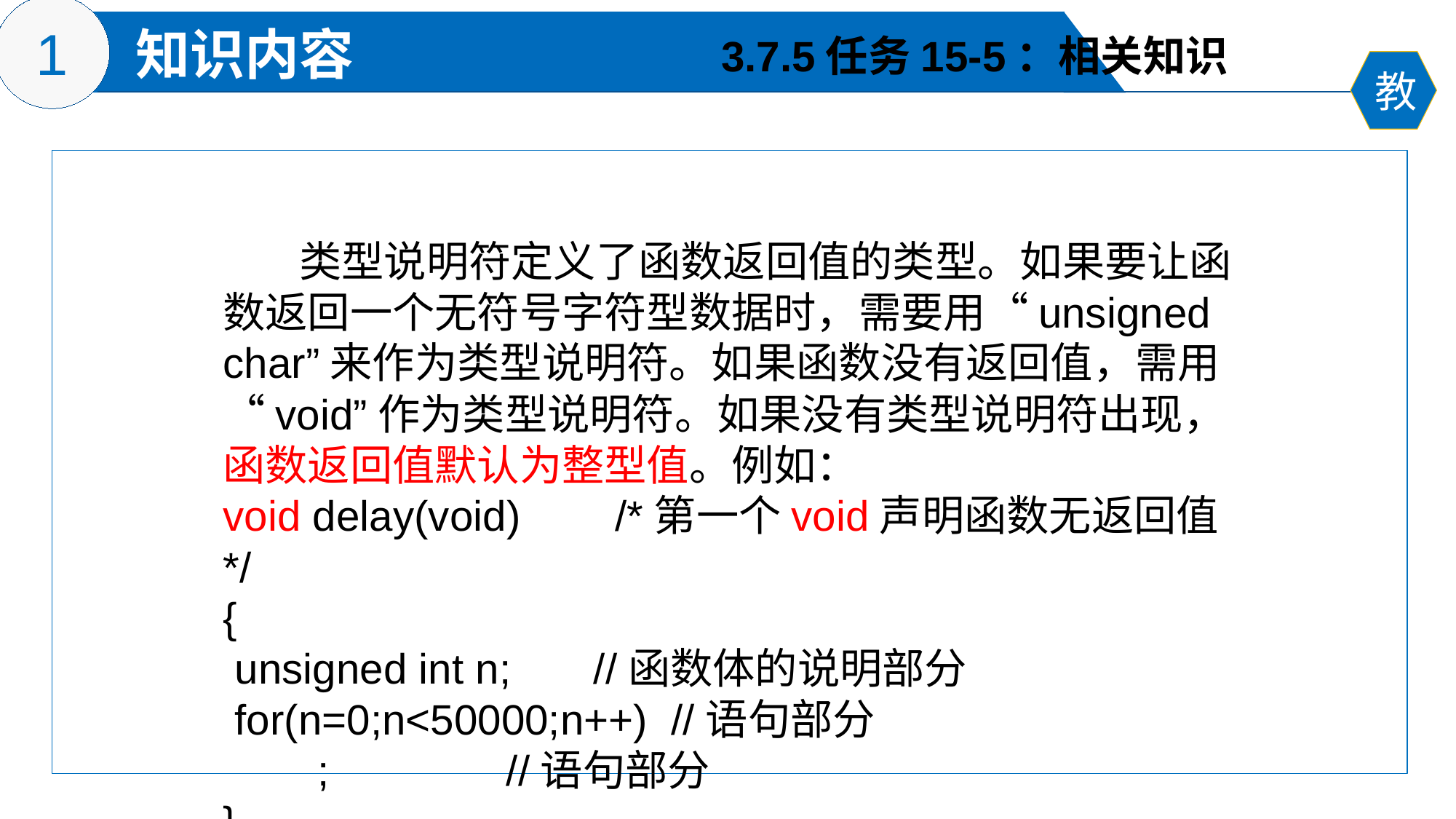

3.7.5任务15-5：相关知识
       类型说明符定义了函数返回值的类型。如果要让函数返回一个无符号字符型数据时，需要用“unsigned char”来作为类型说明符。如果函数没有返回值，需用“void”作为类型说明符。如果没有类型说明符出现，函数返回值默认为整型值。例如：
void delay(void)        /*第一个void声明函数无返回值*/
{
 unsigned int n;       //函数体的说明部分
 for(n=0;n<50000;n++)  //语句部分
        ;               //语句部分
}